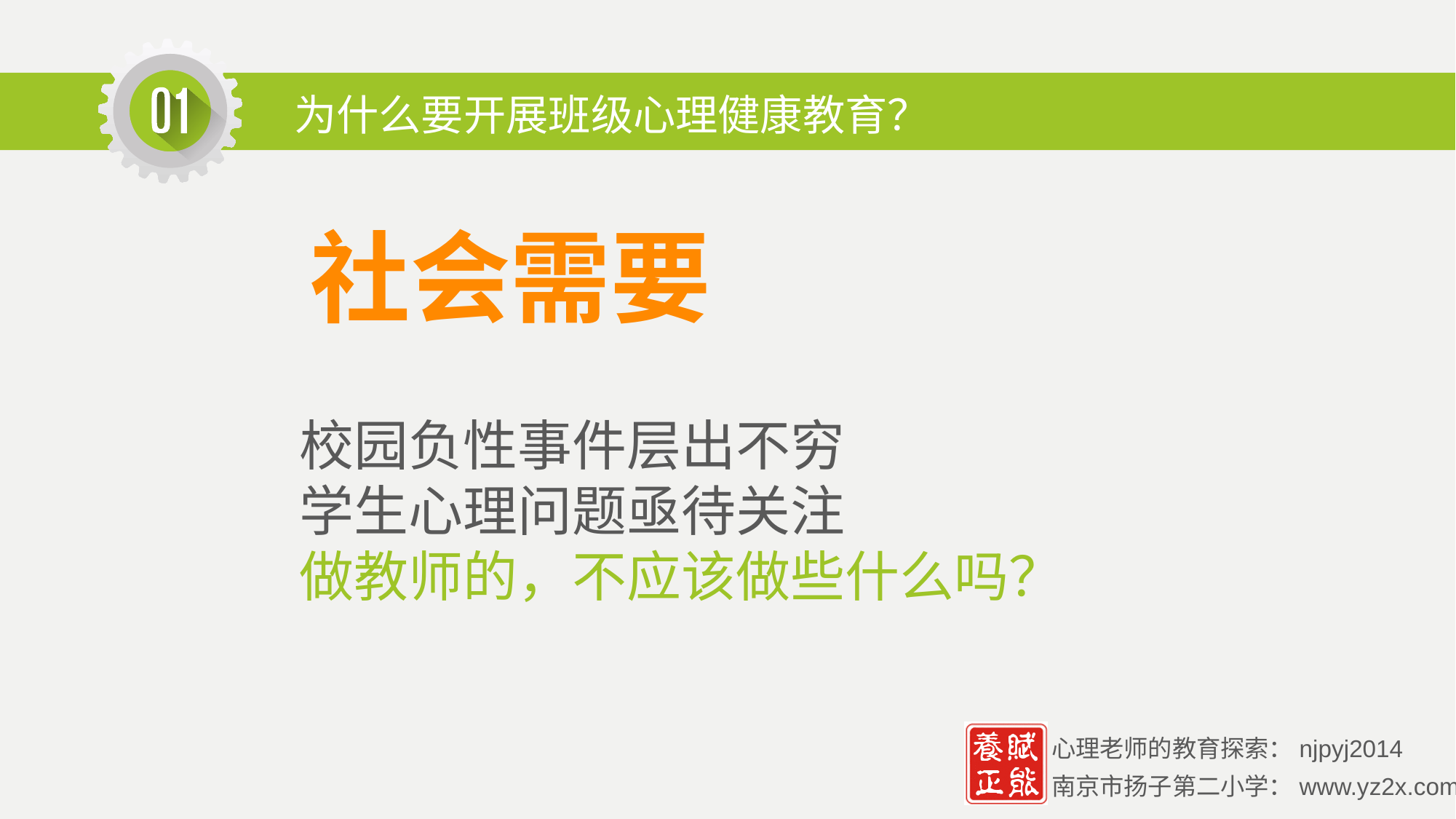

为什么要开展班级心理健康教育？
社会需要
校园负性事件层出不穷
学生心理问题亟待关注
做教师的，不应该做些什么吗？